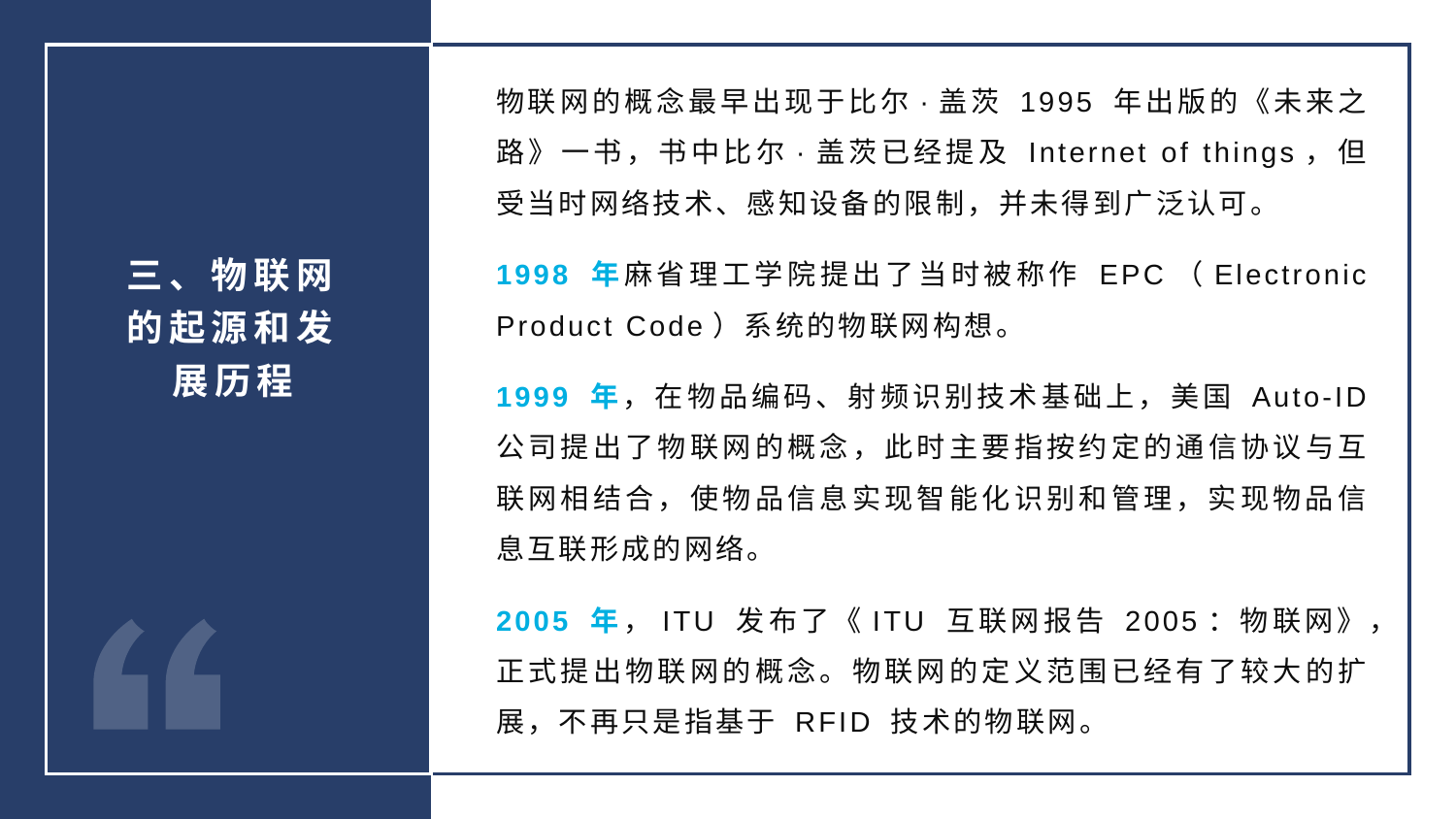

物联网的概念最早出现于比尔·盖茨 1995 年出版的《未来之路》一书，书中比尔·盖茨已经提及 Internet of things，但受当时网络技术、感知设备的限制，并未得到广泛认可。
1998 年麻省理工学院提出了当时被称作 EPC（Electronic Product Code）系统的物联网构想。
1999 年，在物品编码、射频识别技术基础上，美国 Auto-ID 公司提出了物联网的概念，此时主要指按约定的通信协议与互联网相结合，使物品信息实现智能化识别和管理，实现物品信息互联形成的网络。
2005 年，ITU 发布了《ITU 互联网报告 2005：物联网》，正式提出物联网的概念。物联网的定义范围已经有了较大的扩展，不再只是指基于 RFID 技术的物联网。
三、物联网的起源和发展历程